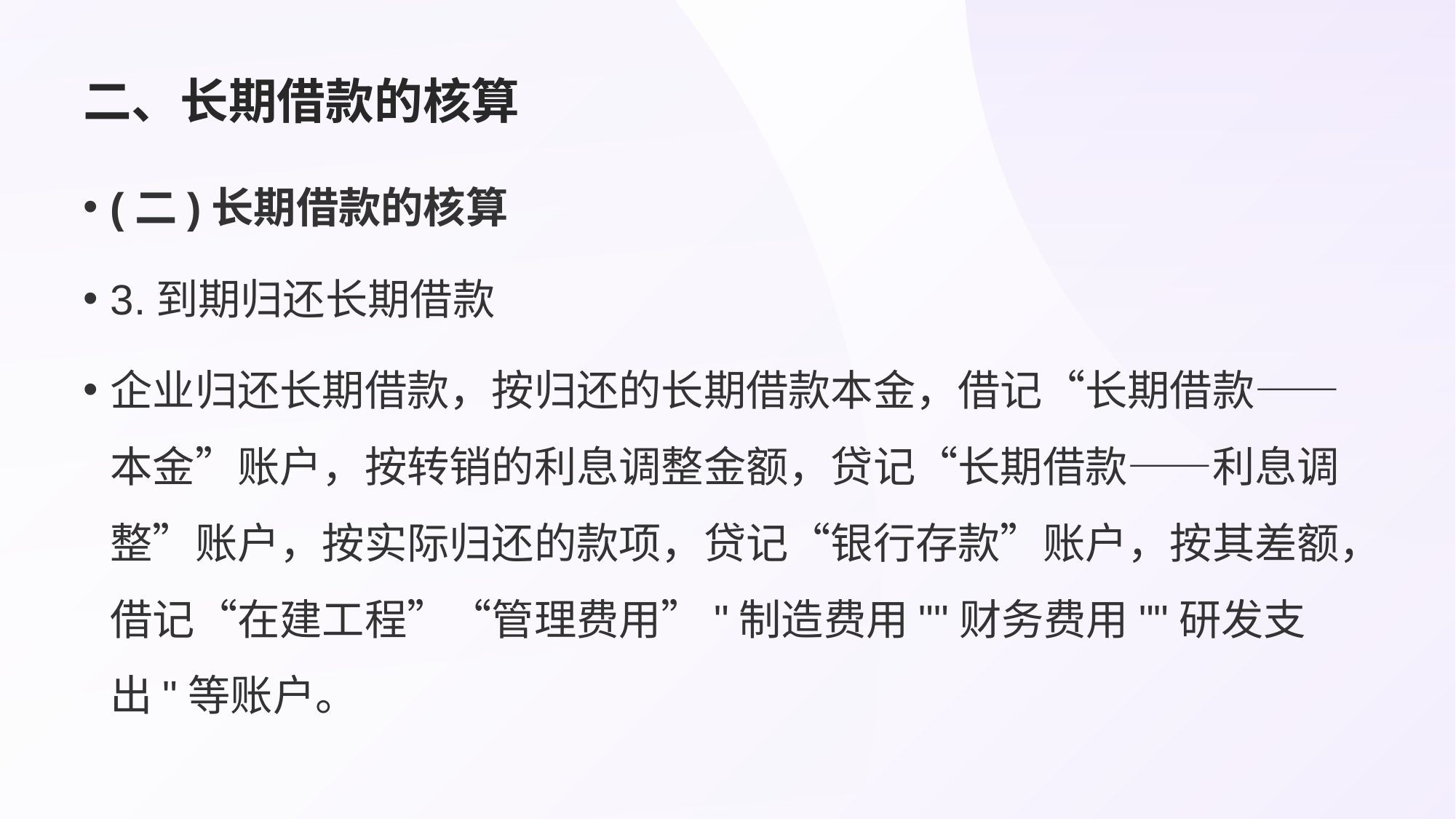

# 二、长期借款的核算
(二)长期借款的核算
3.到期归还长期借款
企业归还长期借款，按归还的长期借款本金，借记“长期借款——本金”账户，按转销的利息调整金额，贷记“长期借款——利息调整”账户，按实际归还的款项，贷记“银行存款”账户，按其差额，借记“在建工程”“管理费用”"制造费用""财务费用""研发支出"等账户。